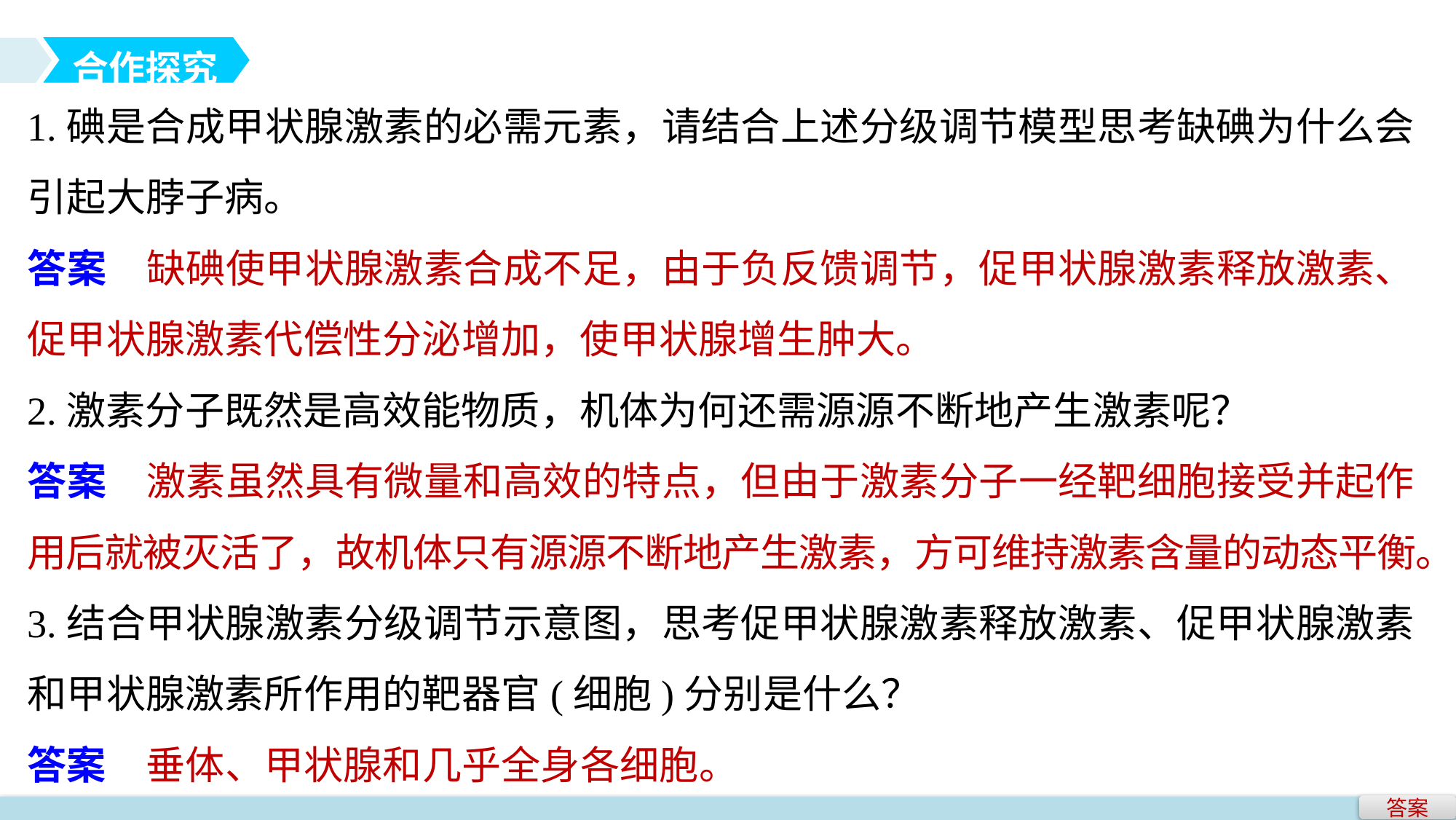

合作探究

1.碘是合成甲状腺激素的必需元素，请结合上述分级调节模型思考缺碘为什么会引起大脖子病。
答案　缺碘使甲状腺激素合成不足，由于负反馈调节，促甲状腺激素释放激素、促甲状腺激素代偿性分泌增加，使甲状腺增生肿大。
2.激素分子既然是高效能物质，机体为何还需源源不断地产生激素呢？
答案　激素虽然具有微量和高效的特点，但由于激素分子一经靶细胞接受并起作用后就被灭活了，故机体只有源源不断地产生激素，方可维持激素含量的动态平衡。
3.结合甲状腺激素分级调节示意图，思考促甲状腺激素释放激素、促甲状腺激素和甲状腺激素所作用的靶器官(细胞)分别是什么？
答案　垂体、甲状腺和几乎全身各细胞。
答案